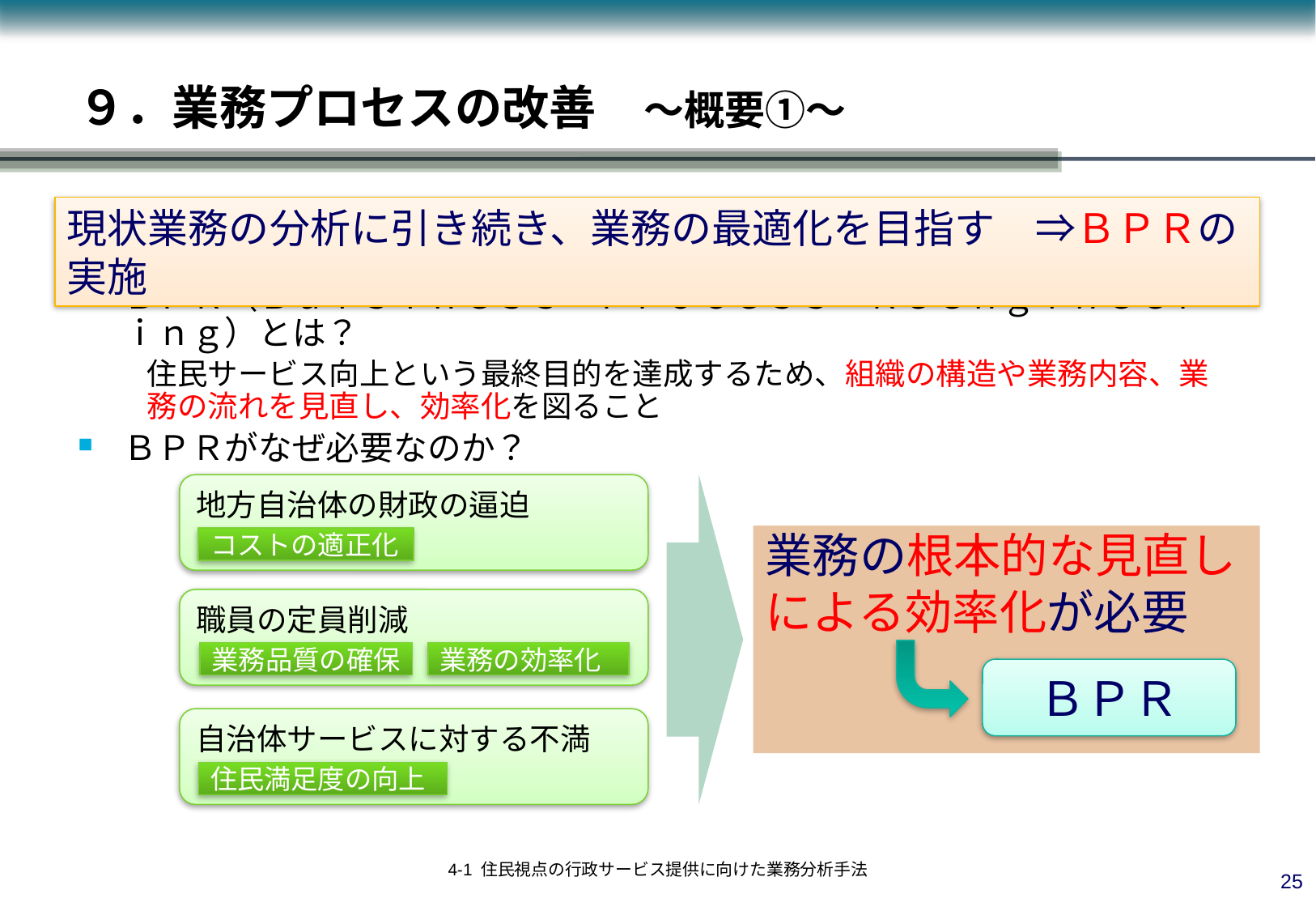

９．業務プロセスの改善　～概要①～
現状業務の分析に引き続き、業務の最適化を目指す　⇒ＢＰＲの実施
ＢＰＲ（Ｂｕｉｓｉｎｅｓｓ　Ｐｒｏｃｅｓｓ　Ｒｅｅｎｇｉｎｅｅｒｉｎｇ）とは？
住民サービス向上という最終目的を達成するため、組織の構造や業務内容、業務の流れを見直し、効率化を図ること
ＢＰＲがなぜ必要なのか？

地方自治体の財政の逼迫

業務の根本的な見直しによる効率化が必要

コストの適正化
職員の定員削減

業務品質の確保
業務の効率化
ＢＰＲ
自治体サービスに対する不満

住民満足度の向上
25
4-1 住民視点の行政サービス提供に向けた業務分析手法